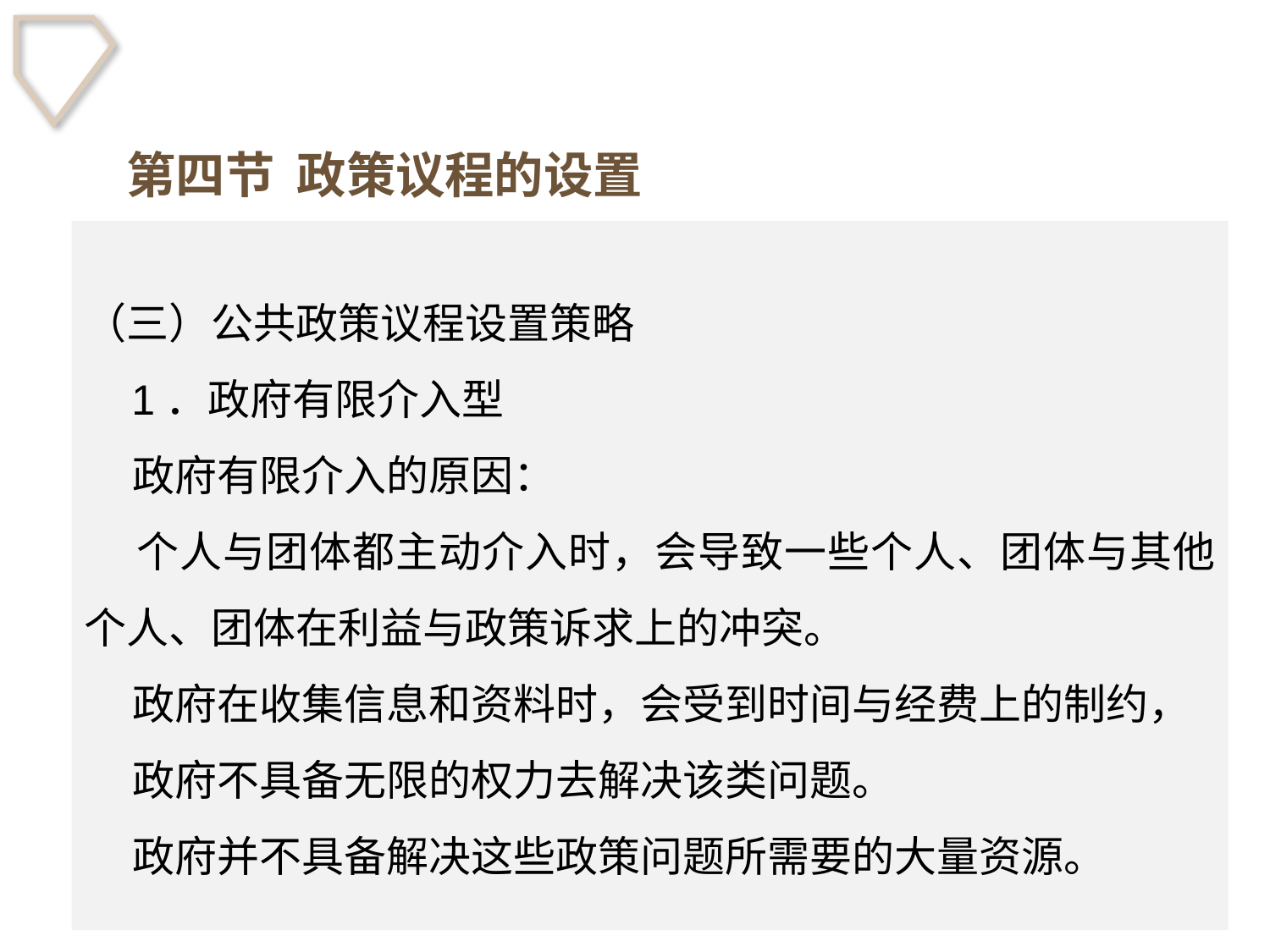

第四节  政策议程的设置
（三）公共政策议程设置策略
    1．政府有限介入型
    政府有限介入的原因：
    个人与团体都主动介入时，会导致一些个人、团体与其他个人、团体在利益与政策诉求上的冲突。
    政府在收集信息和资料时，会受到时间与经费上的制约，
    政府不具备无限的权力去解决该类问题。
    政府并不具备解决这些政策问题所需要的大量资源。